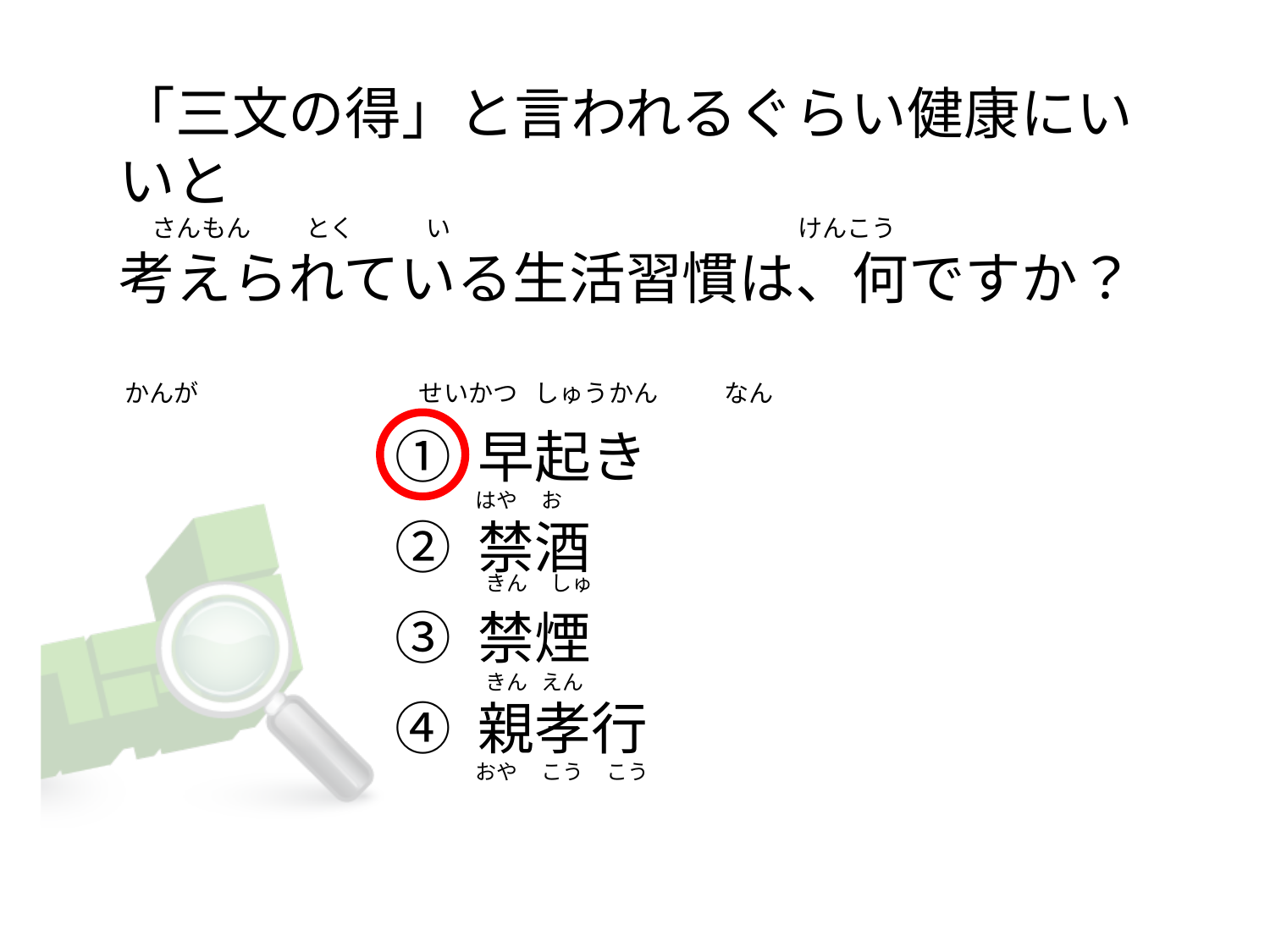

# 「三文の得」と言われるぐらい健康にいいと       さんもん          とく             い       　　　　 　 　　　                  けんこう 考えられている生活習慣は、何ですか？     かんが                                        せいかつ   しゅうかん            なん

① 早起き
② 禁酒
③ 禁煙
④ 親孝行
はや     お
 きん     しゅ
 きん   えん
おや     こう     こう